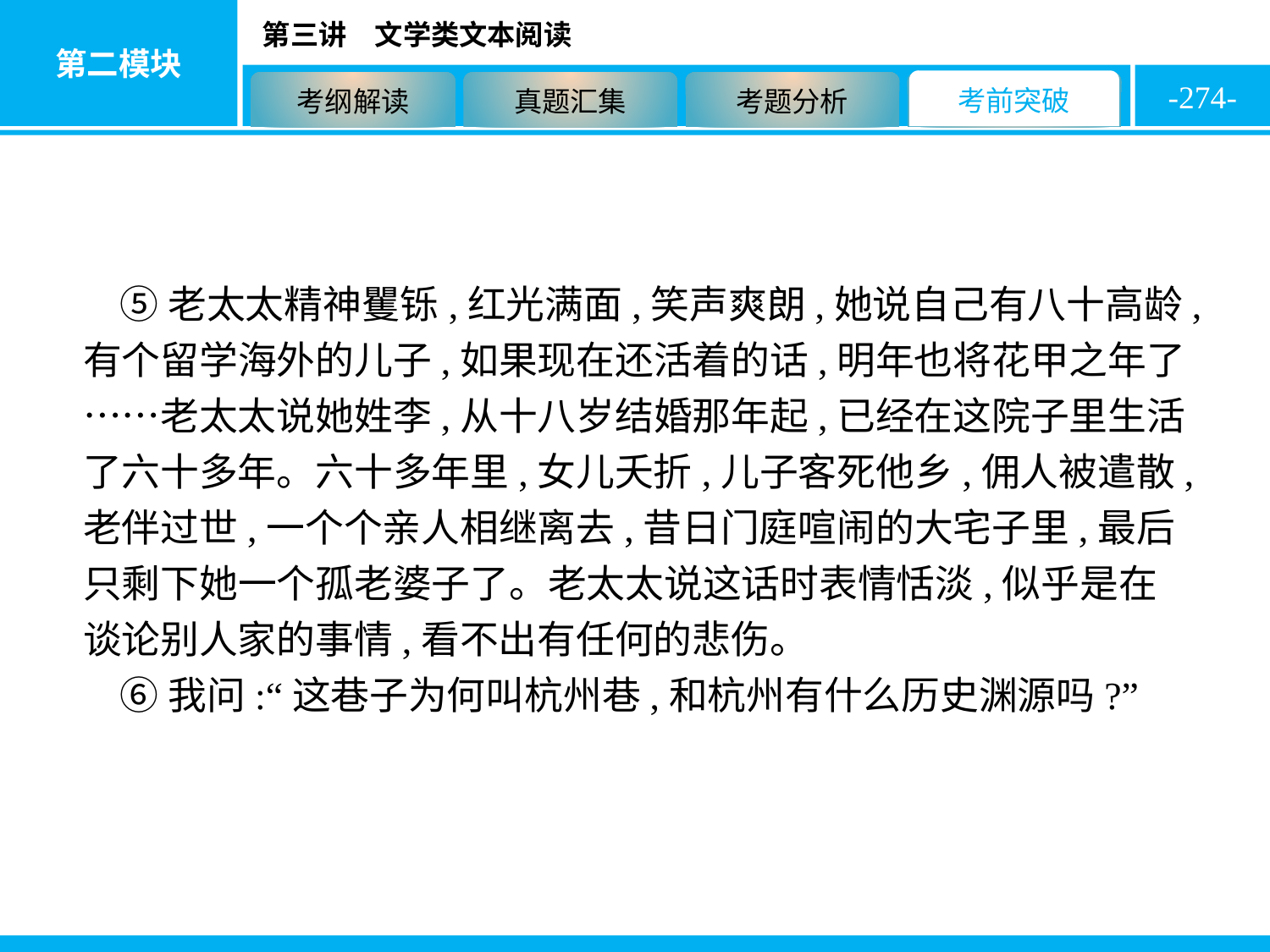

-274-
⑤老太太精神矍铄,红光满面,笑声爽朗,她说自己有八十高龄,有个留学海外的儿子,如果现在还活着的话,明年也将花甲之年了……老太太说她姓李,从十八岁结婚那年起,已经在这院子里生活了六十多年。六十多年里,女儿夭折,儿子客死他乡,佣人被遣散,老伴过世,一个个亲人相继离去,昔日门庭喧闹的大宅子里,最后只剩下她一个孤老婆子了。老太太说这话时表情恬淡,似乎是在谈论别人家的事情,看不出有任何的悲伤。
⑥我问:“这巷子为何叫杭州巷,和杭州有什么历史渊源吗?”